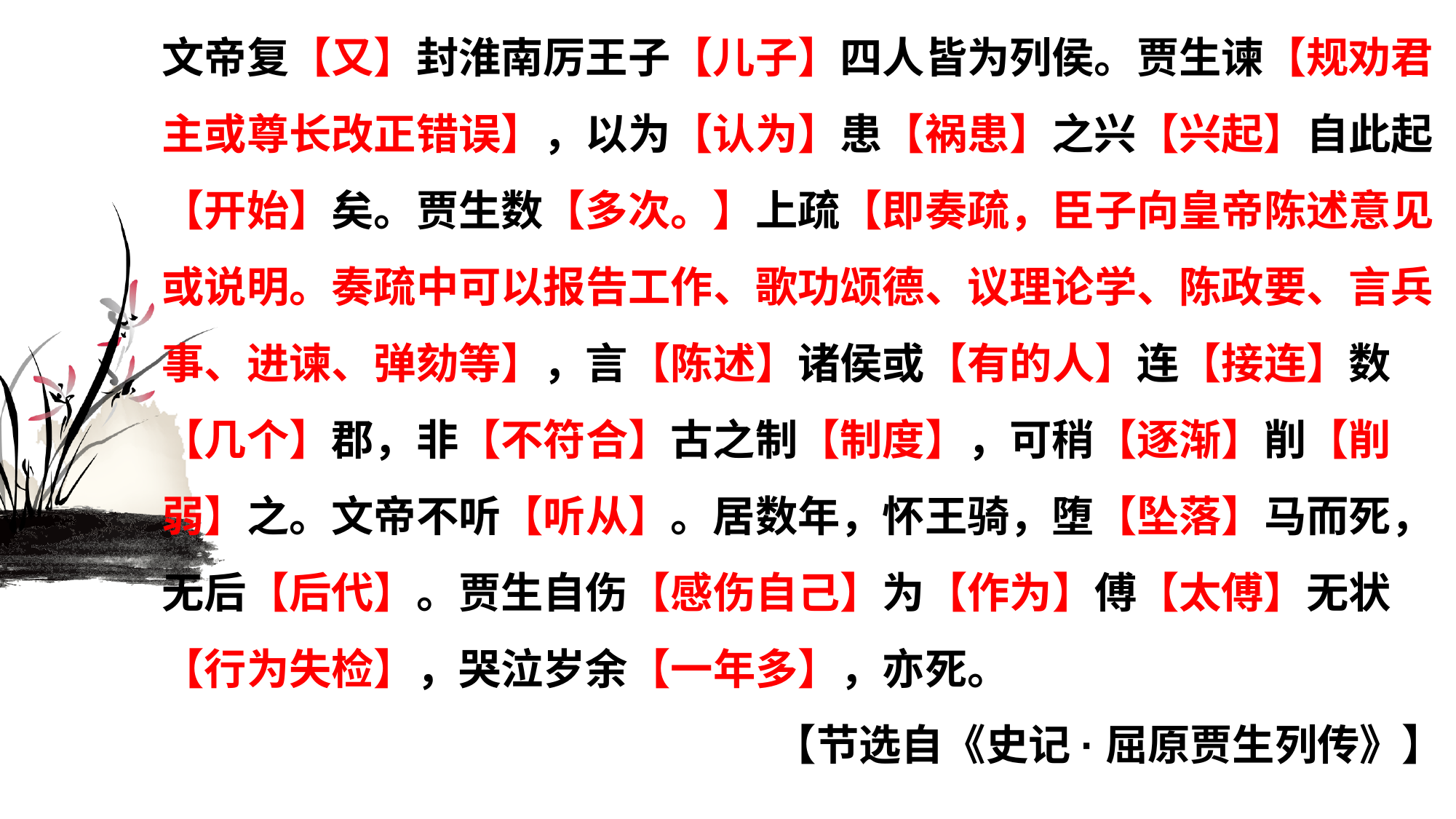

文帝复【又】封淮南厉王子【儿子】四人皆为列侯。贾生谏【规劝君主或尊长改正错误】，以为【认为】患【祸患】之兴【兴起】自此起【开始】矣。贾生数【多次。】上疏【即奏疏，臣子向皇帝陈述意见或说明。奏疏中可以报告工作、歌功颂德、议理论学、陈政要、言兵事、进谏、弹劾等】，言【陈述】诸侯或【有的人】连【接连】数【几个】郡，非【不符合】古之制【制度】，可稍【逐渐】削【削弱】之。文帝不听【听从】。居数年，怀王骑，堕【坠落】马而死，无后【后代】。贾生自伤【感伤自己】为【作为】傅【太傅】无状【行为失检】，哭泣岁余【一年多】，亦死。
【节选自《史记·屈原贾生列传》】